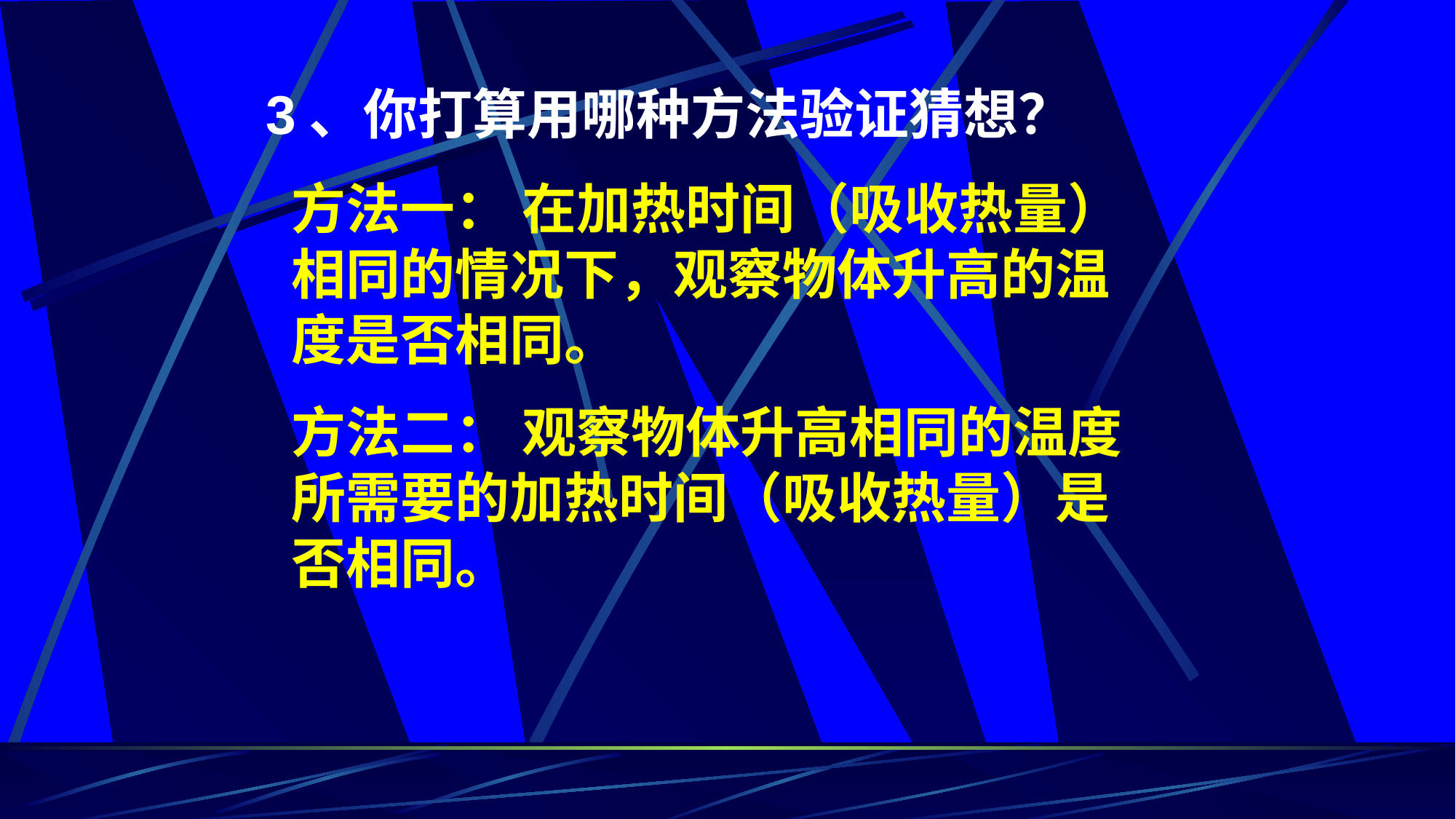

3、你打算用哪种方法验证猜想？
方法一： 在加热时间（吸收热量）相同的情况下，观察物体升高的温度是否相同。
方法二： 观察物体升高相同的温度所需要的加热时间（吸收热量）是否相同。